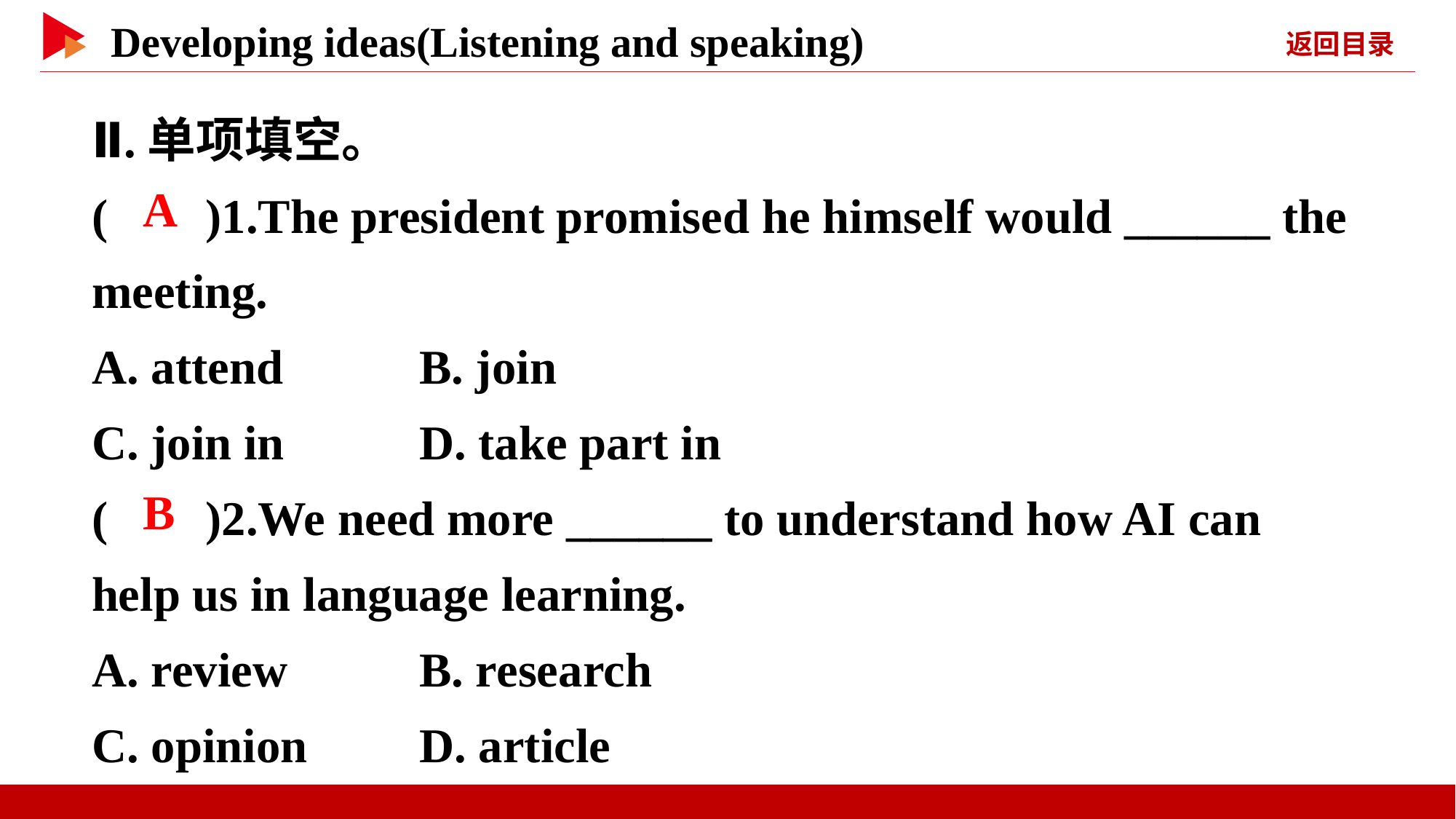

Ⅱ.单项填空。
(        )1.The president promised he himself would ______ the meeting.
A. attend		B. join
C. join in		D. take part in
(        )2.We need more ______ to understand how AI can help us in language learning.
A. review		B. research
C. opinion		D. article
   A
   B